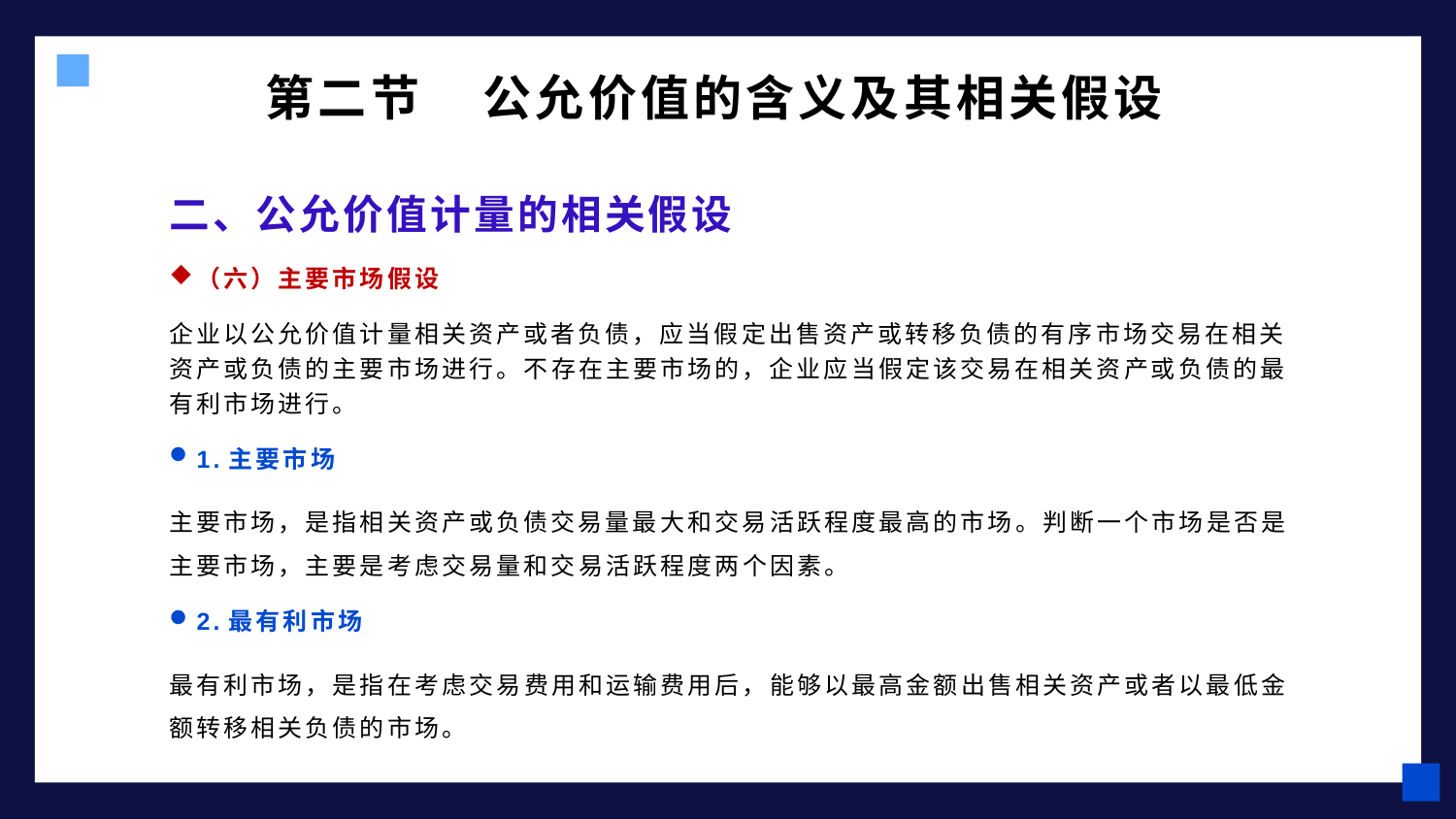

# 第二节    公允价值的含义及其相关假设
二、公允价值计量的相关假设
（六）主要市场假设
企业以公允价值计量相关资产或者负债，应当假定出售资产或转移负债的有序市场交易在相关资产或负债的主要市场进行。不存在主要市场的，企业应当假定该交易在相关资产或负债的最有利市场进行。
1.主要市场
主要市场，是指相关资产或负债交易量最大和交易活跃程度最高的市场。判断一个市场是否是主要市场，主要是考虑交易量和交易活跃程度两个因素。
2.最有利市场
最有利市场，是指在考虑交易费用和运输费用后，能够以最高金额出售相关资产或者以最低金额转移相关负债的市场。